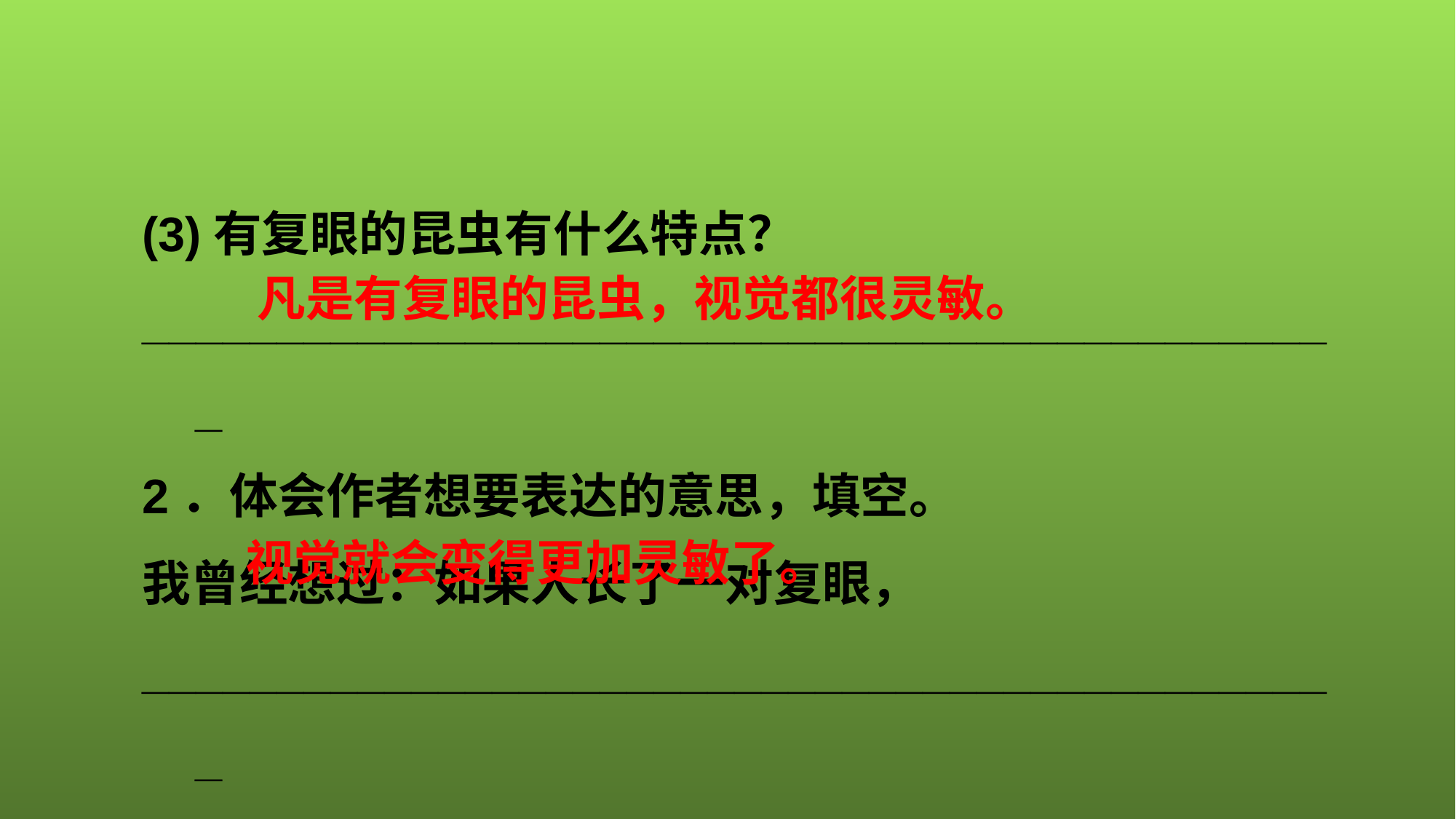

(3)有复眼的昆虫有什么特点？
_____________________________________________
2．体会作者想要表达的意思，填空。
我曾经想过：如果人长了一对复眼，
_____________________________________________
凡是有复眼的昆虫，视觉都很灵敏。
视觉就会变得更加灵敏了。